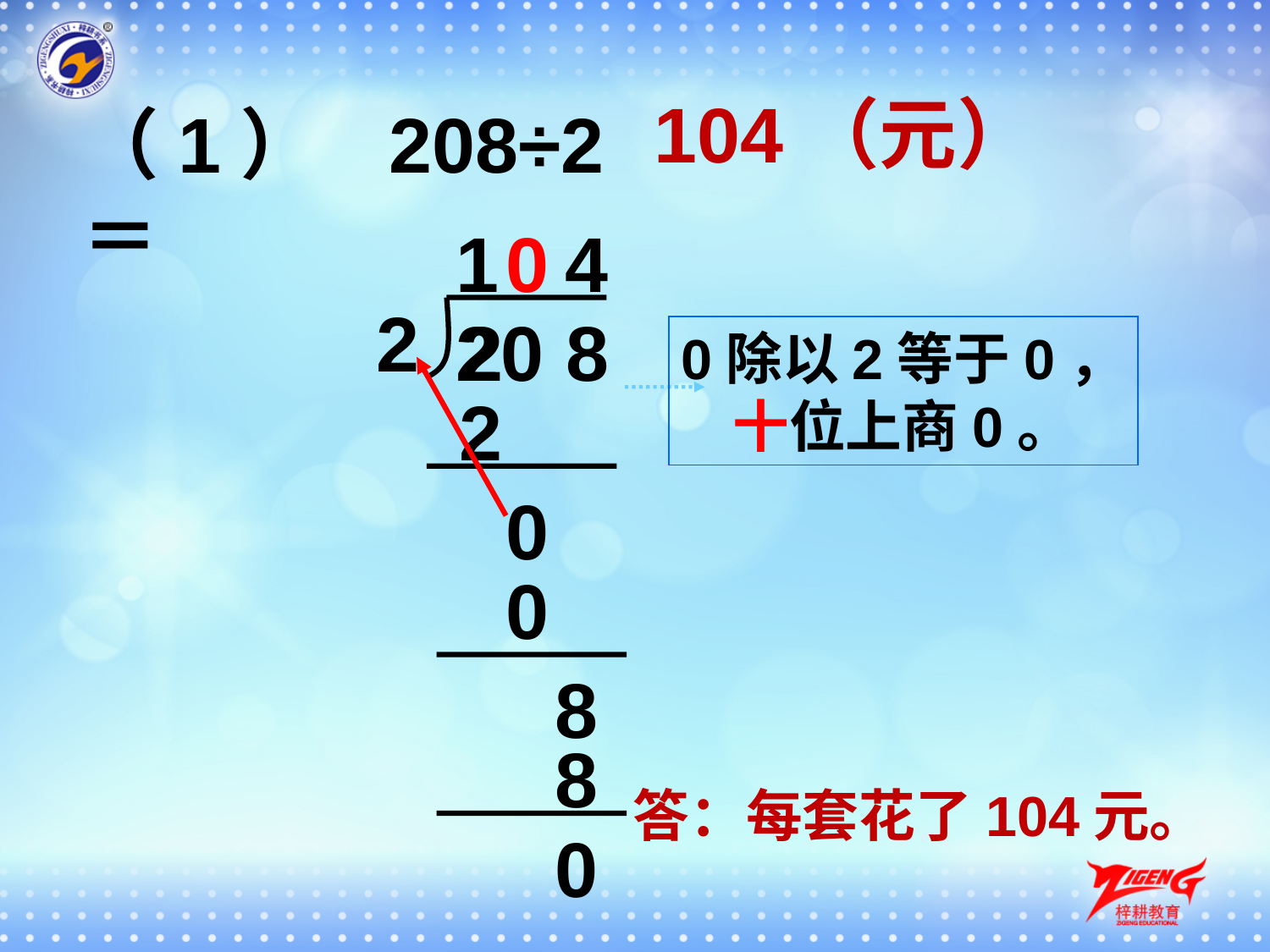

104（元）
（1）   208÷2＝
1
0
4
2
2

2
0 8
0除以2等于0，
十位上商0。

2

0
0

8
8
答：每套花了104元。

0